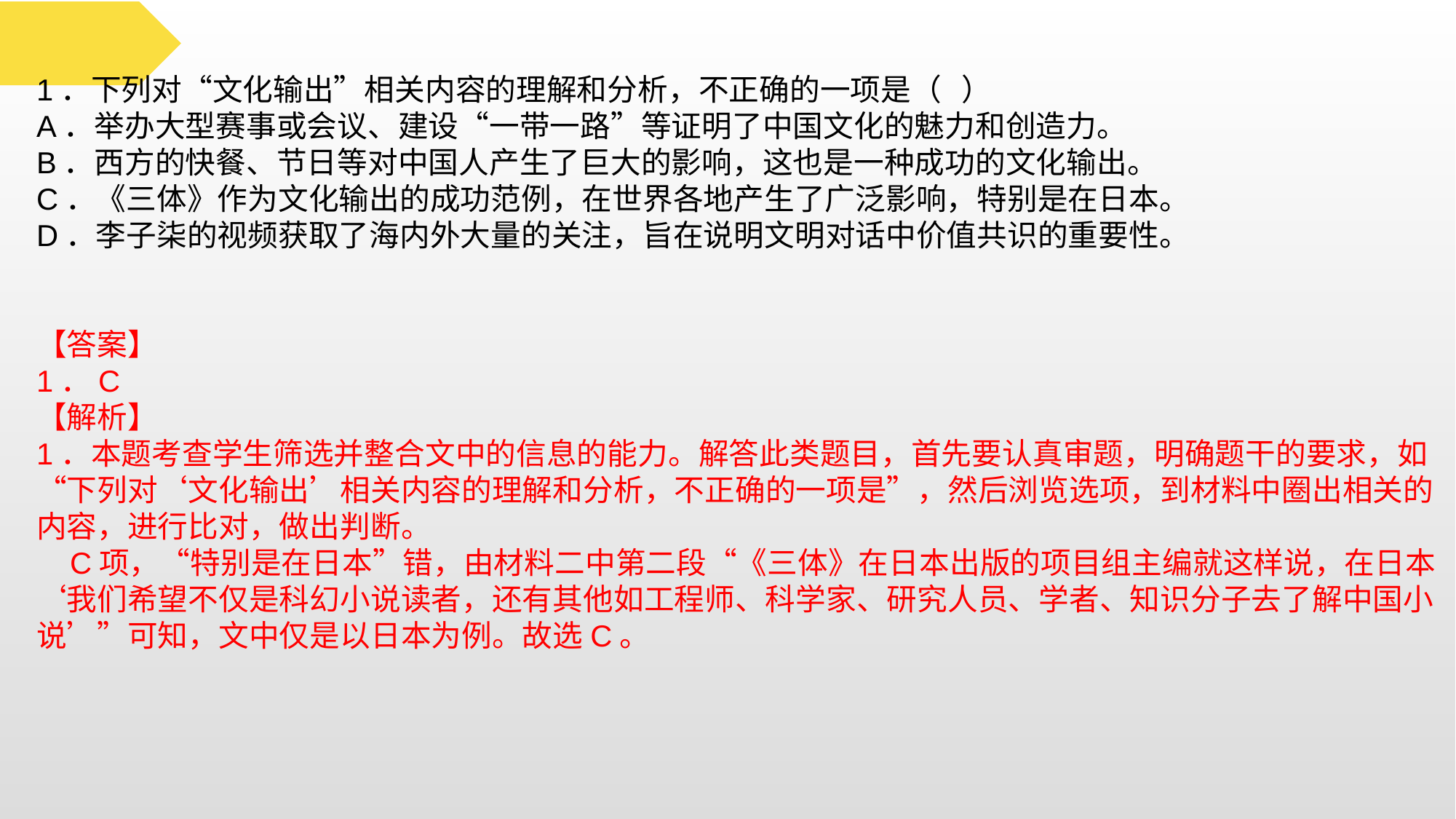

1．下列对“文化输出”相关内容的理解和分析，不正确的一项是（   ）
A．举办大型赛事或会议、建设“一带一路”等证明了中国文化的魅力和创造力。
B．西方的快餐、节日等对中国人产生了巨大的影响，这也是一种成功的文化输出。
C．《三体》作为文化输出的成功范例，在世界各地产生了广泛影响，特别是在日本。
D．李子柒的视频获取了海内外大量的关注，旨在说明文明对话中价值共识的重要性。

【答案】
1．C
【解析】
1．本题考查学生筛选并整合文中的信息的能力。解答此类题目，首先要认真审题，明确题干的要求，如“下列对‘文化输出’相关内容的理解和分析，不正确的一项是”，然后浏览选项，到材料中圈出相关的内容，进行比对，做出判断。
    C项，“特别是在日本”错，由材料二中第二段“《三体》在日本出版的项目组主编就这样说，在日本‘我们希望不仅是科幻小说读者，还有其他如工程师、科学家、研究人员、学者、知识分子去了解中国小说’”可知，文中仅是以日本为例。故选C。